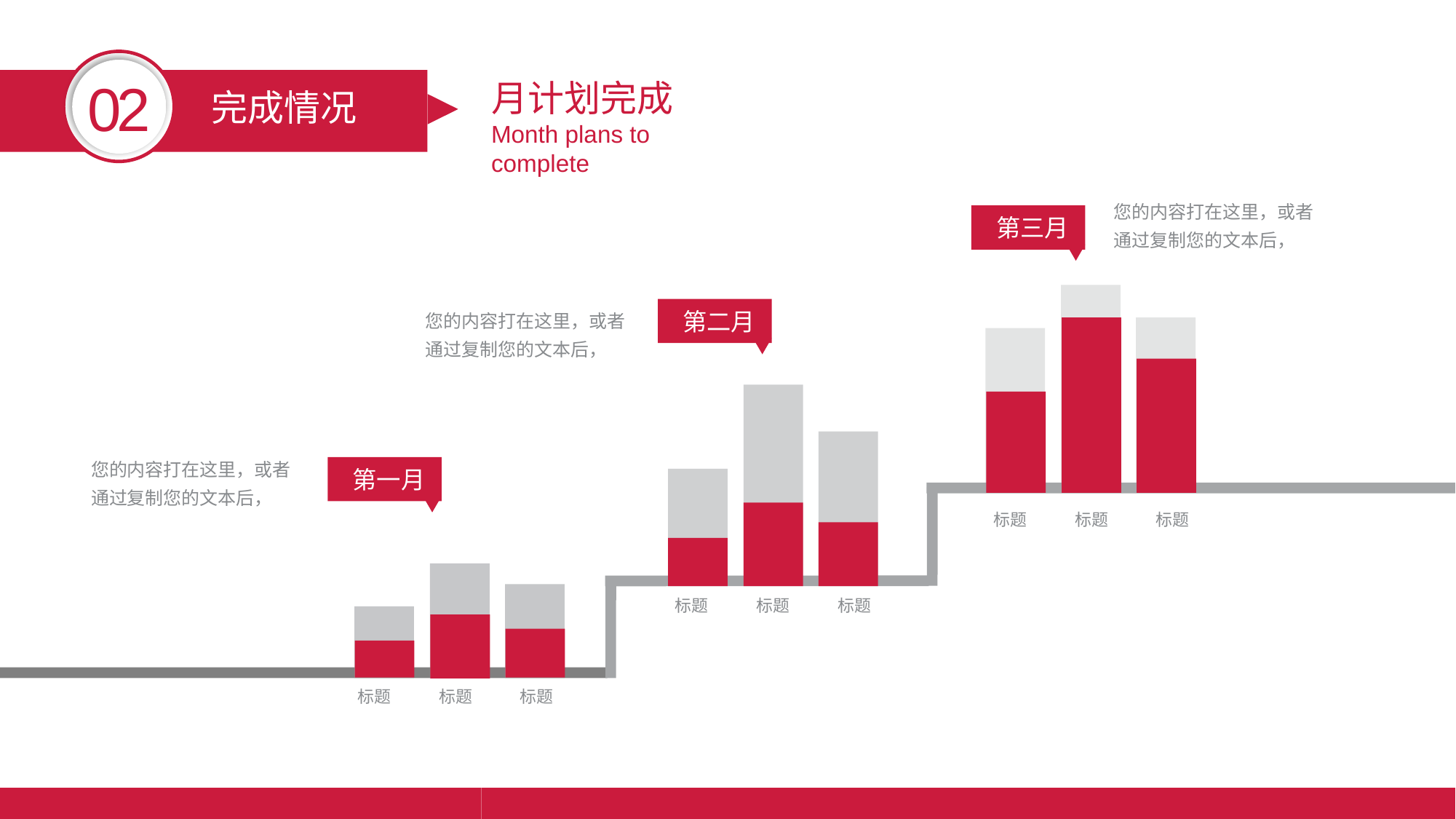

02

月计划完成
Month plans to complete
完成情况
您的内容打在这里，或者通过复制您的文本后，

第三月

您的内容打在这里，或者通过复制您的文本后，

第二月

您的内容打在这里，或者通过复制您的文本后，

第一月

标题
标题
标题

标题
标题
标题
标题
标题
标题